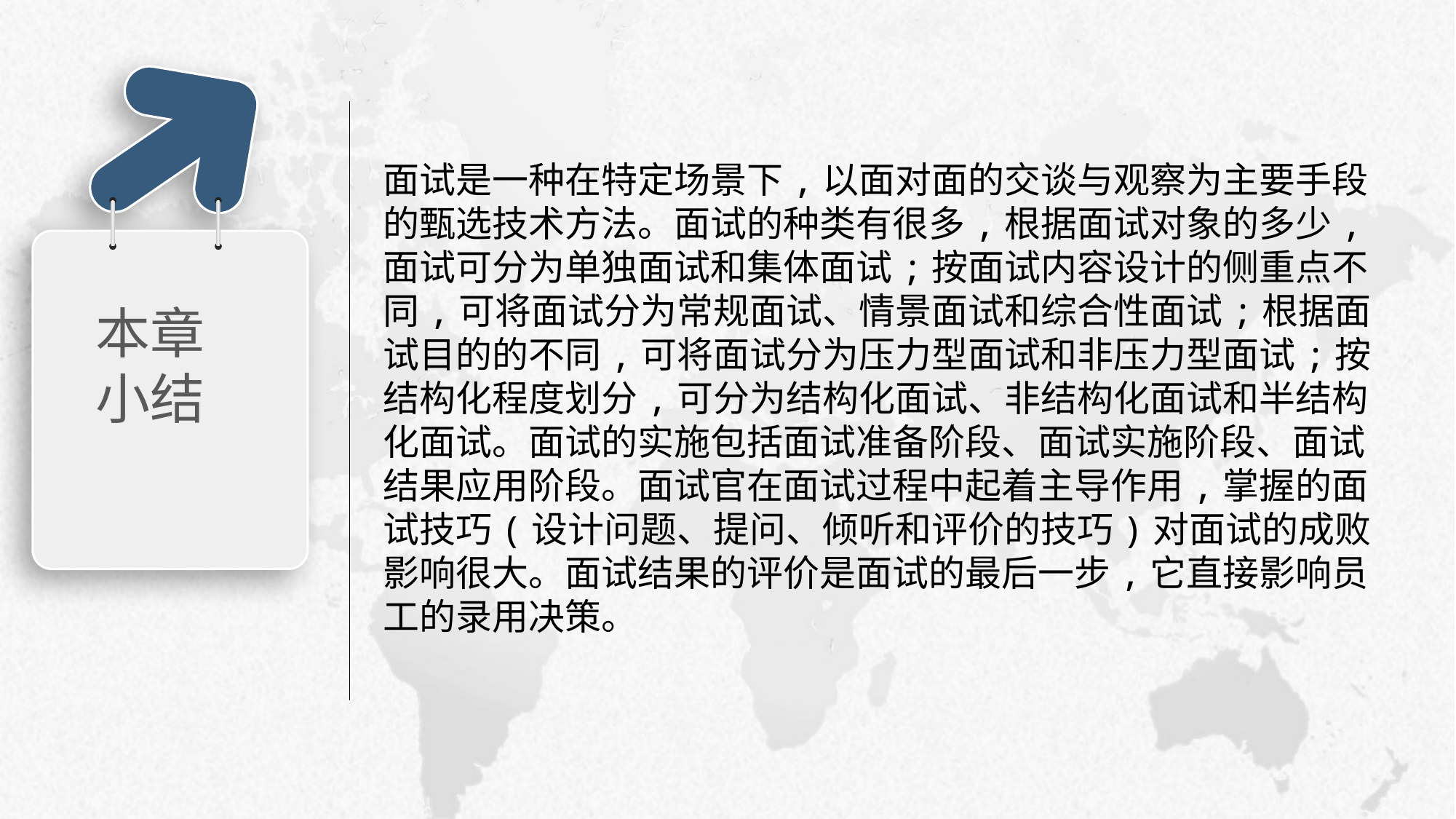

本章小结
面试是一种在特定场景下,以面对面的交谈与观察为主要手段的甄选技术方法。面试的种类有很多,根据面试对象的多少,面试可分为单独面试和集体面试;按面试内容设计的侧重点不同,可将面试分为常规面试、情景面试和综合性面试;根据面试目的的不同,可将面试分为压力型面试和非压力型面试;按结构化程度划分,可分为结构化面试、非结构化面试和半结构化面试。面试的实施包括面试准备阶段、面试实施阶段、面试结果应用阶段。面试官在面试过程中起着主导作用,掌握的面试技巧(设计问题、提问、倾听和评价的技巧)对面试的成败影响很大。面试结果的评价是面试的最后一步,它直接影响员工的录用决策。